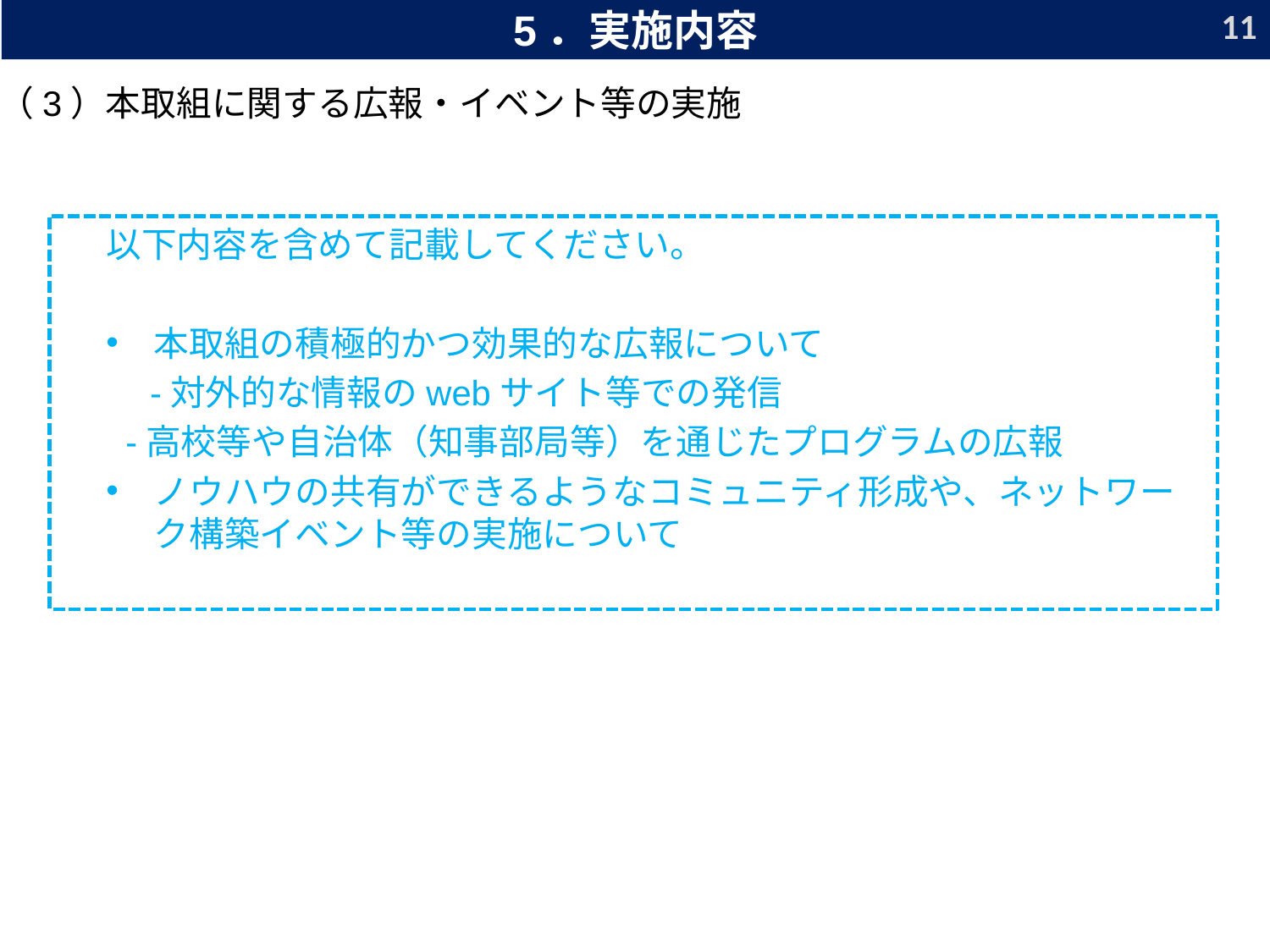

11
5．実施内容
（3）本取組に関する広報・イベント等の実施
以下内容を含めて記載してください。

本取組の積極的かつ効果的な広報について
　-対外的な情報のwebサイト等での発信
  -高校等や自治体（知事部局等）を通じたプログラムの広報
ノウハウの共有ができるようなコミュニティ形成や、ネットワーク構築イベント等の実施について